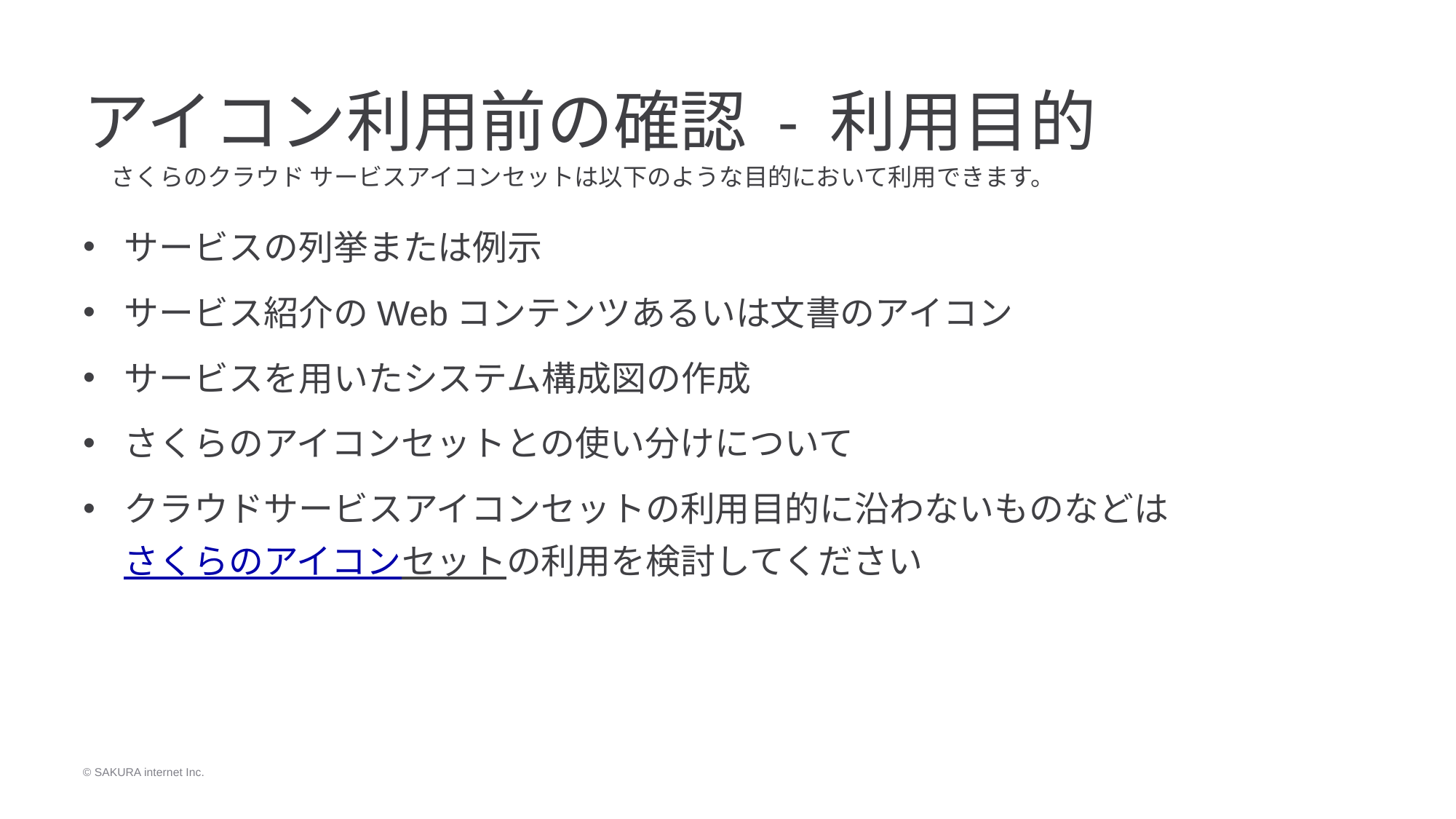

# アイコン利用前の確認 - 利用目的
さくらのクラウド サービスアイコンセットは以下のような目的において利用できます。
サービスの列挙または例示
サービス紹介のWebコンテンツあるいは文書のアイコン
サービスを用いたシステム構成図の作成
さくらのアイコンセットとの使い分けについて
クラウドサービスアイコンセットの利用目的に沿わないものなどはさくらのアイコンセットの利用を検討してください